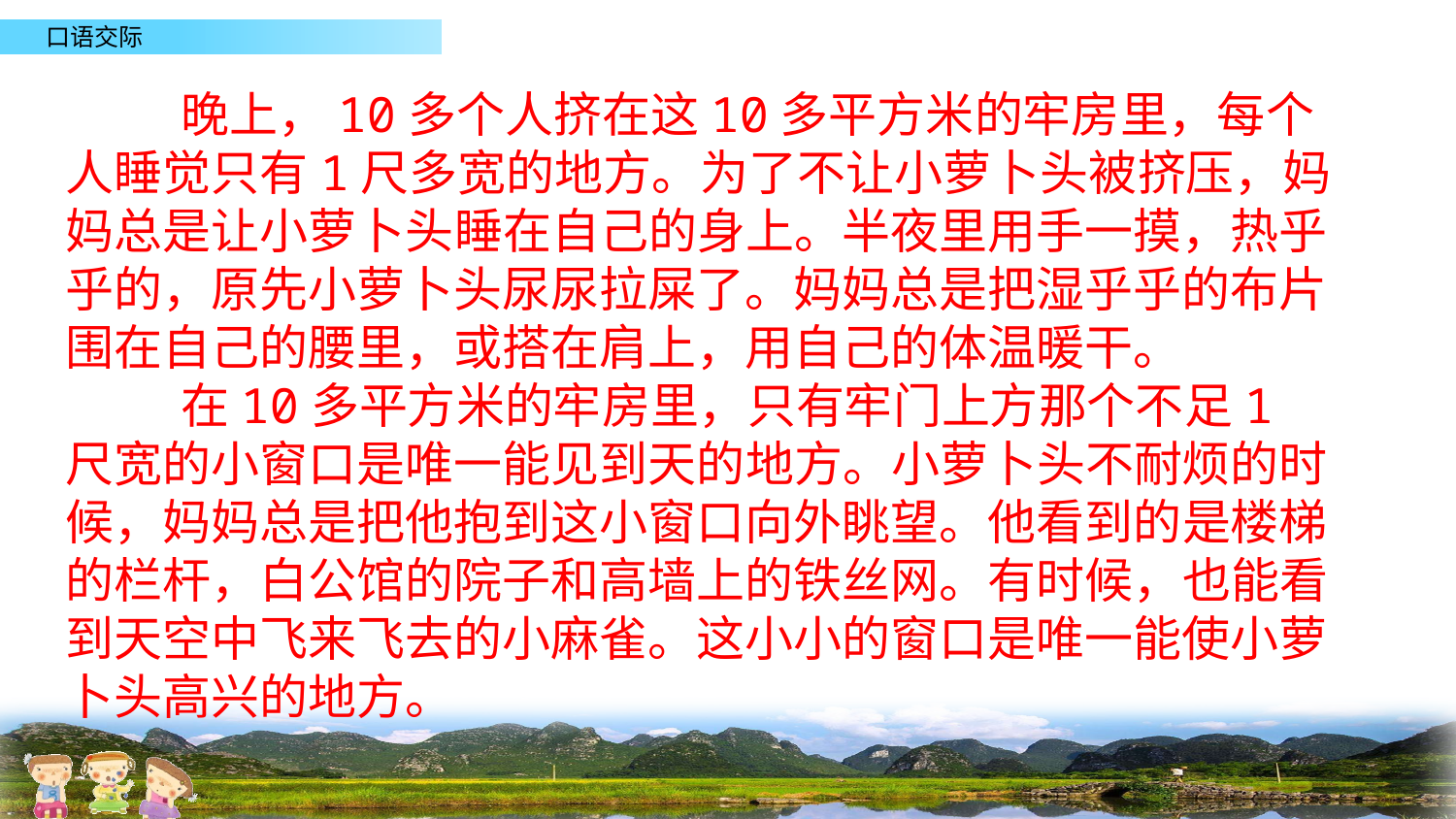

晚上，10多个人挤在这10多平方米的牢房里，每个人睡觉只有1尺多宽的地方。为了不让小萝卜头被挤压，妈妈总是让小萝卜头睡在自己的身上。半夜里用手一摸，热乎乎的，原先小萝卜头尿尿拉屎了。妈妈总是把湿乎乎的布片围在自己的腰里，或搭在肩上，用自己的体温暖干。
在10多平方米的牢房里，只有牢门上方那个不足1尺宽的小窗口是唯一能见到天的地方。小萝卜头不耐烦的时候，妈妈总是把他抱到这小窗口向外眺望。他看到的是楼梯的栏杆，白公馆的院子和高墙上的铁丝网。有时候，也能看到天空中飞来飞去的小麻雀。这小小的窗口是唯一能使小萝卜头高兴的地方。